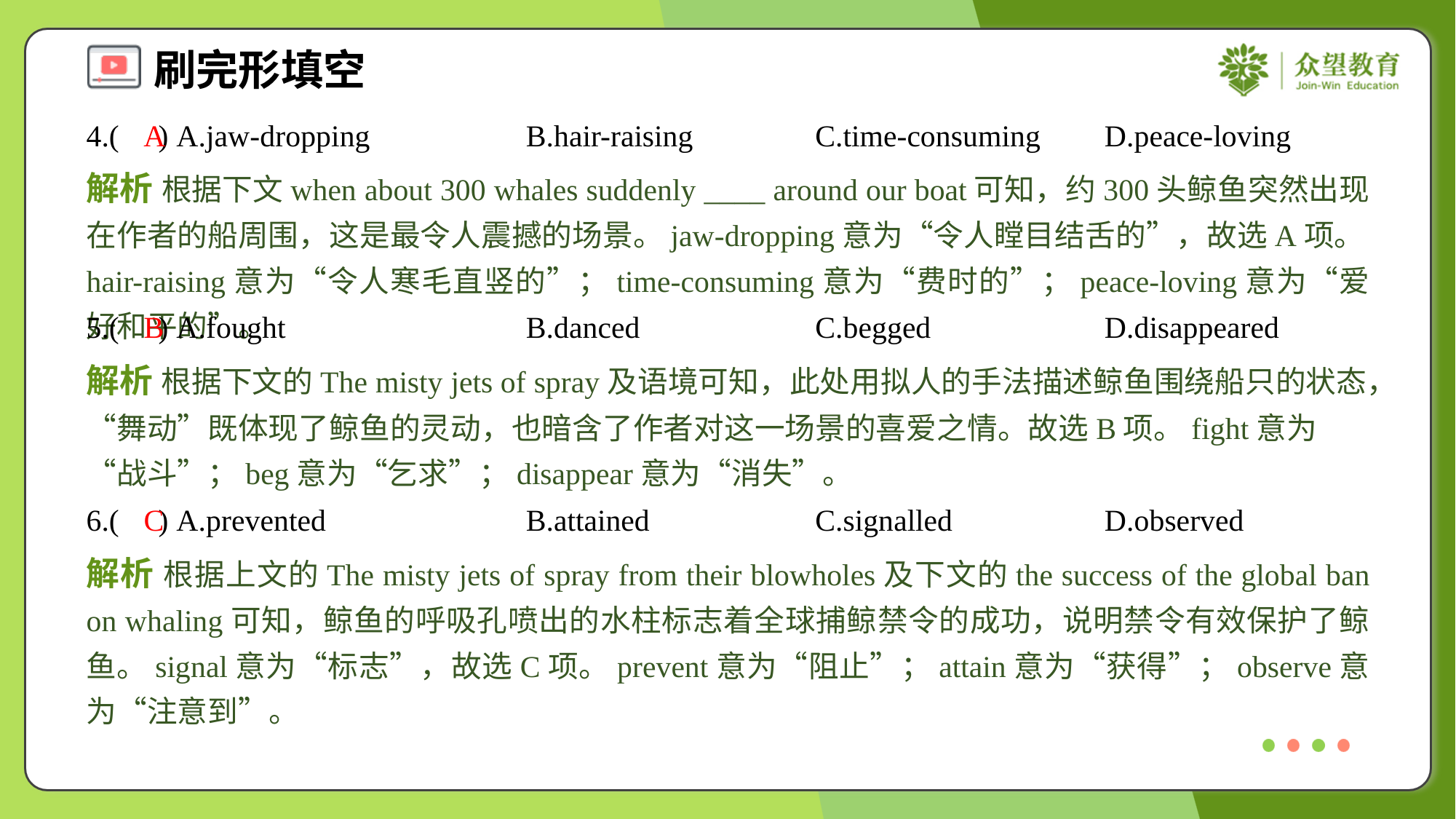

4.(     ) A.jaw-dropping	B.hair-raising	C.time-consuming	D.peace-loving
A
解析 根据下文when about 300 whales suddenly ____ around our boat可知，约300头鲸鱼突然出现在作者的船周围，这是最令人震撼的场景。jaw-dropping意为“令人瞠目结舌的”，故选A项。hair-raising意为“令人寒毛直竖的”；time-consuming意为“费时的”；peace-loving意为“爱好和平的”。
5.(     ) A.fought	B.danced	C.begged	D.disappeared
B
解析 根据下文的The misty jets of spray及语境可知，此处用拟人的手法描述鲸鱼围绕船只的状态，“舞动”既体现了鲸鱼的灵动，也暗含了作者对这一场景的喜爱之情。故选B项。fight意为“战斗”；beg意为“乞求”；disappear意为“消失”。
6.(     ) A.prevented	B.attained	C.signalled	D.observed
C
解析 根据上文的The misty jets of spray from their blowholes及下文的the success of the global ban on whaling可知，鲸鱼的呼吸孔喷出的水柱标志着全球捕鲸禁令的成功，说明禁令有效保护了鲸鱼。signal意为“标志”，故选C项。prevent意为“阻止”；attain意为“获得”；observe意为“注意到”。